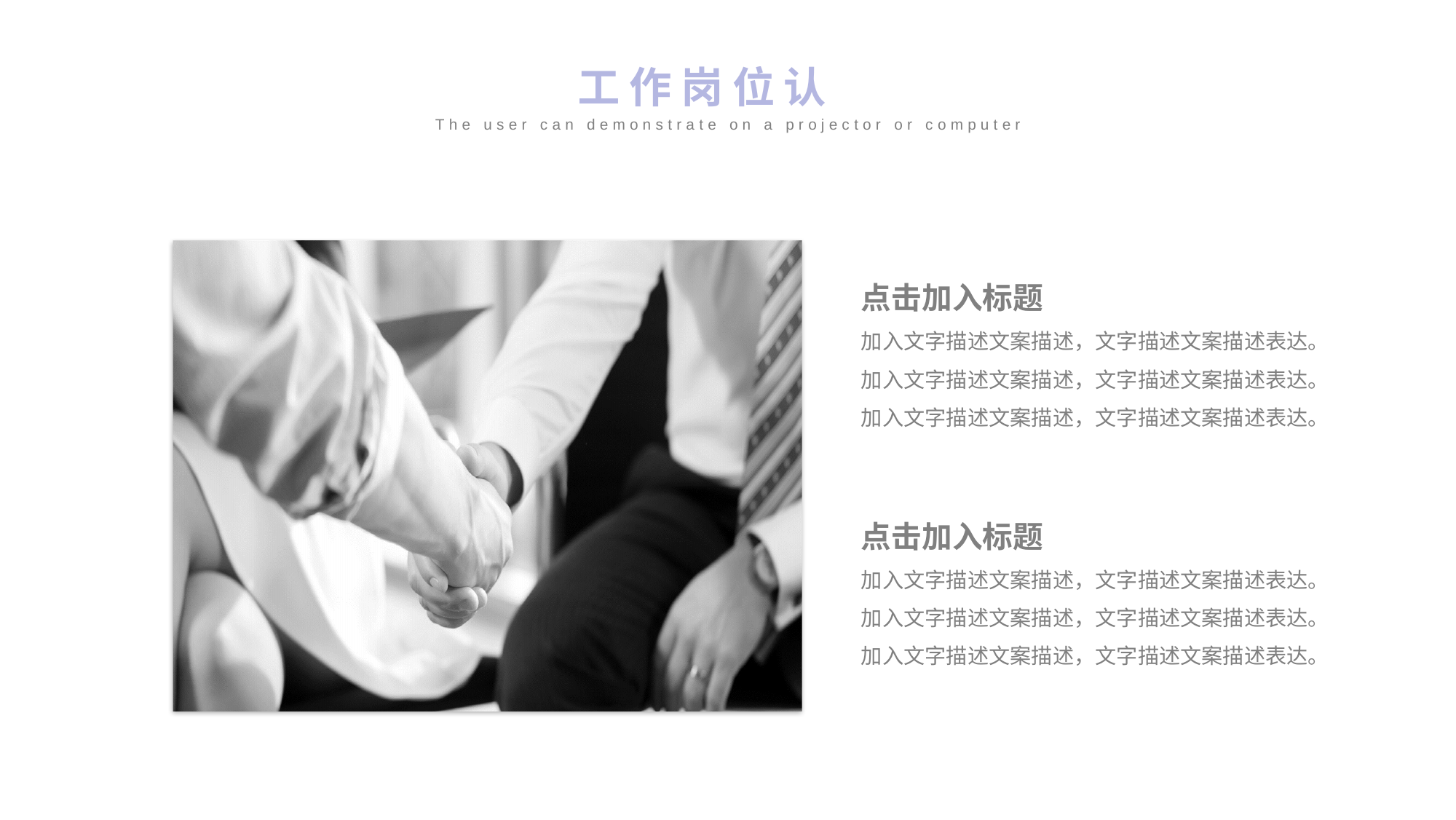

工作岗位认知
The user can demonstrate on a projector or computer

点击加入标题
加入文字描述文案描述，文字描述文案描述表达。加入文字描述文案描述，文字描述文案描述表达。加入文字描述文案描述，文字描述文案描述表达。

点击加入标题
加入文字描述文案描述，文字描述文案描述表达。加入文字描述文案描述，文字描述文案描述表达。加入文字描述文案描述，文字描述文案描述表达。